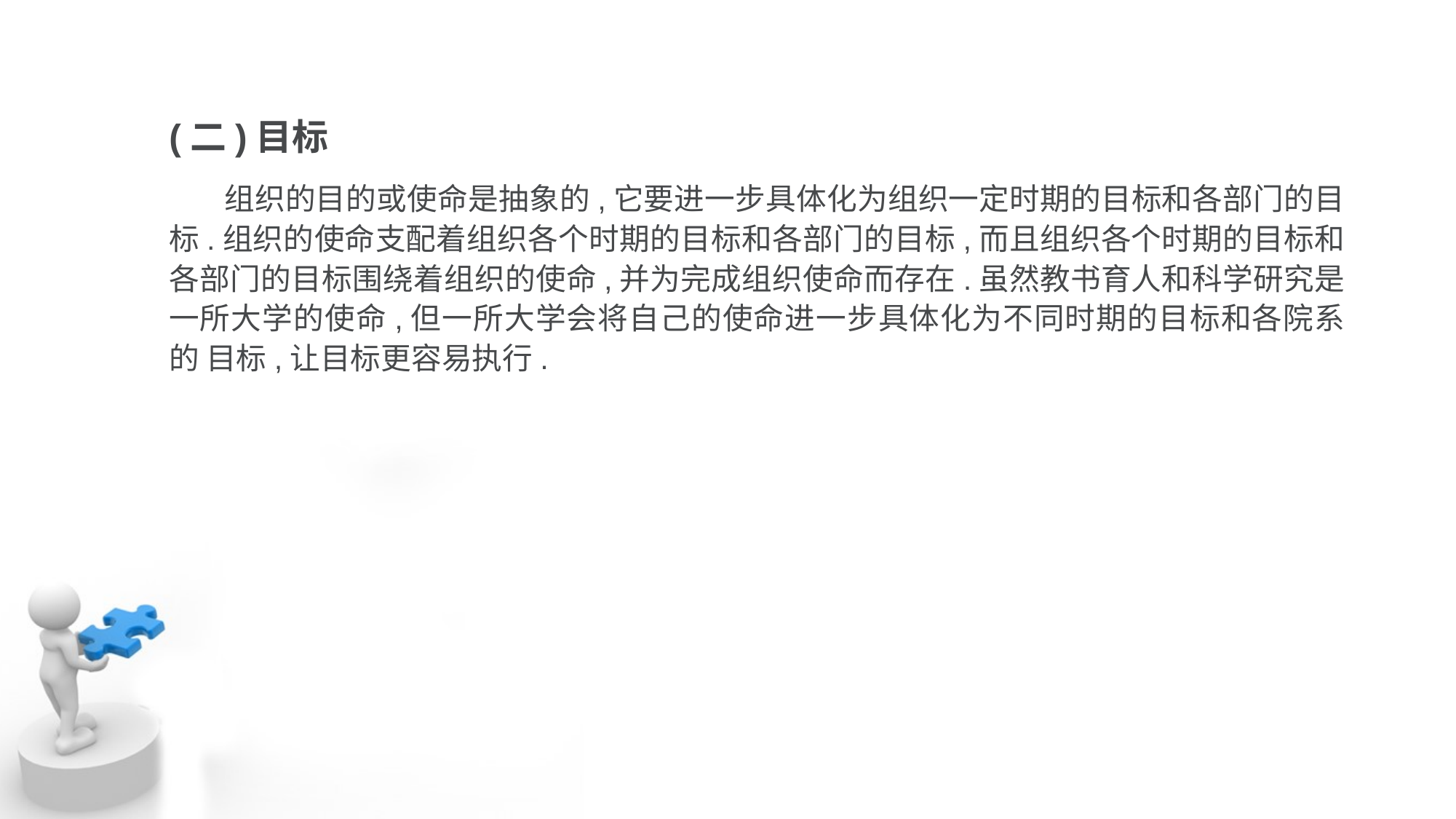

(二)目标
       组织的目的或使命是抽象的,它要进一步具体化为组织一定时期的目标和各部门的目 标.组织的使命支配着组织各个时期的目标和各部门的目标,而且组织各个时期的目标和 各部门的目标围绕着组织的使命,并为完成组织使命而存在.虽然教书育人和科学研究是 一所大学的使命,但一所大学会将自己的使命进一步具体化为不同时期的目标和各院系的 目标,让目标更容易执行.